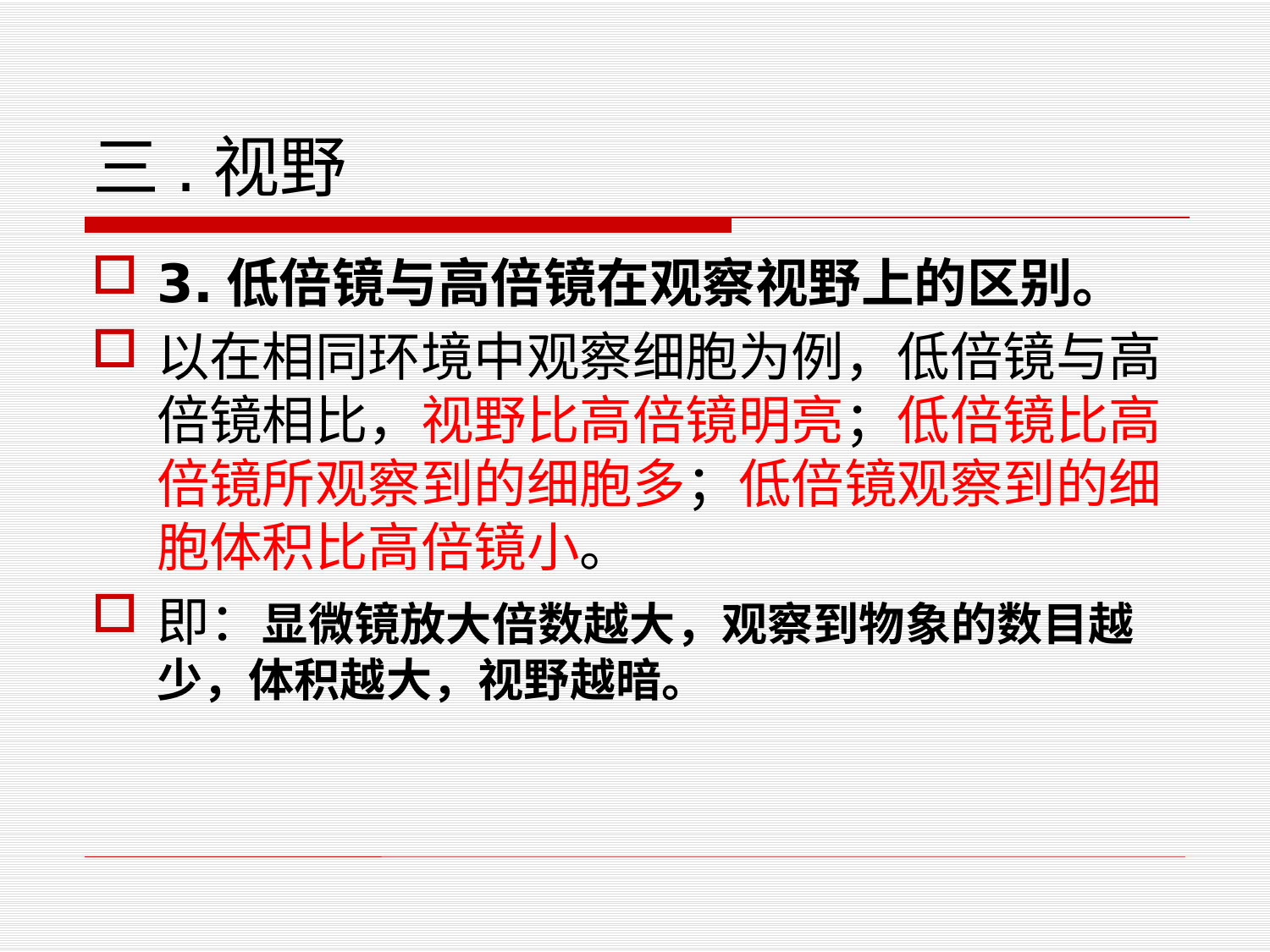

# 三.视野
3.低倍镜与高倍镜在观察视野上的区别。
以在相同环境中观察细胞为例，低倍镜与高倍镜相比，视野比高倍镜明亮；低倍镜比高倍镜所观察到的细胞多；低倍镜观察到的细胞体积比高倍镜小。
即：显微镜放大倍数越大，观察到物象的数目越少，体积越大，视野越暗。